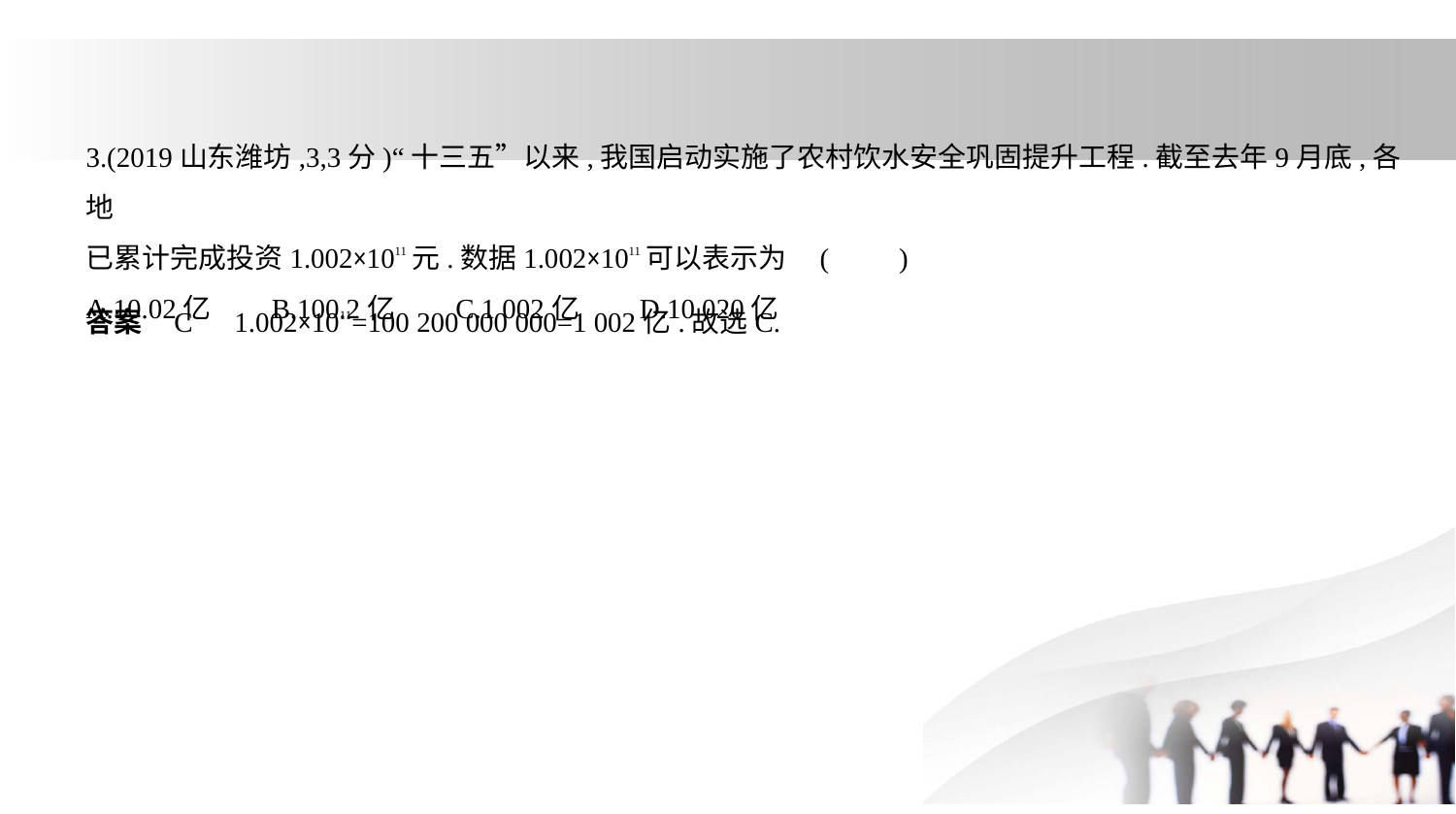

3.(2019山东潍坊,3,3分)“十三五”以来,我国启动实施了农村饮水安全巩固提升工程.截至去年9月底,各地
已累计完成投资1.002×1011元.数据1.002×1011可以表示为 (　　)
A.10.02亿　    B.100.2亿　    C.1 002亿　    D.10 020亿
答案    C　1.002×1011=100 200 000 000=1 002亿.故选C.